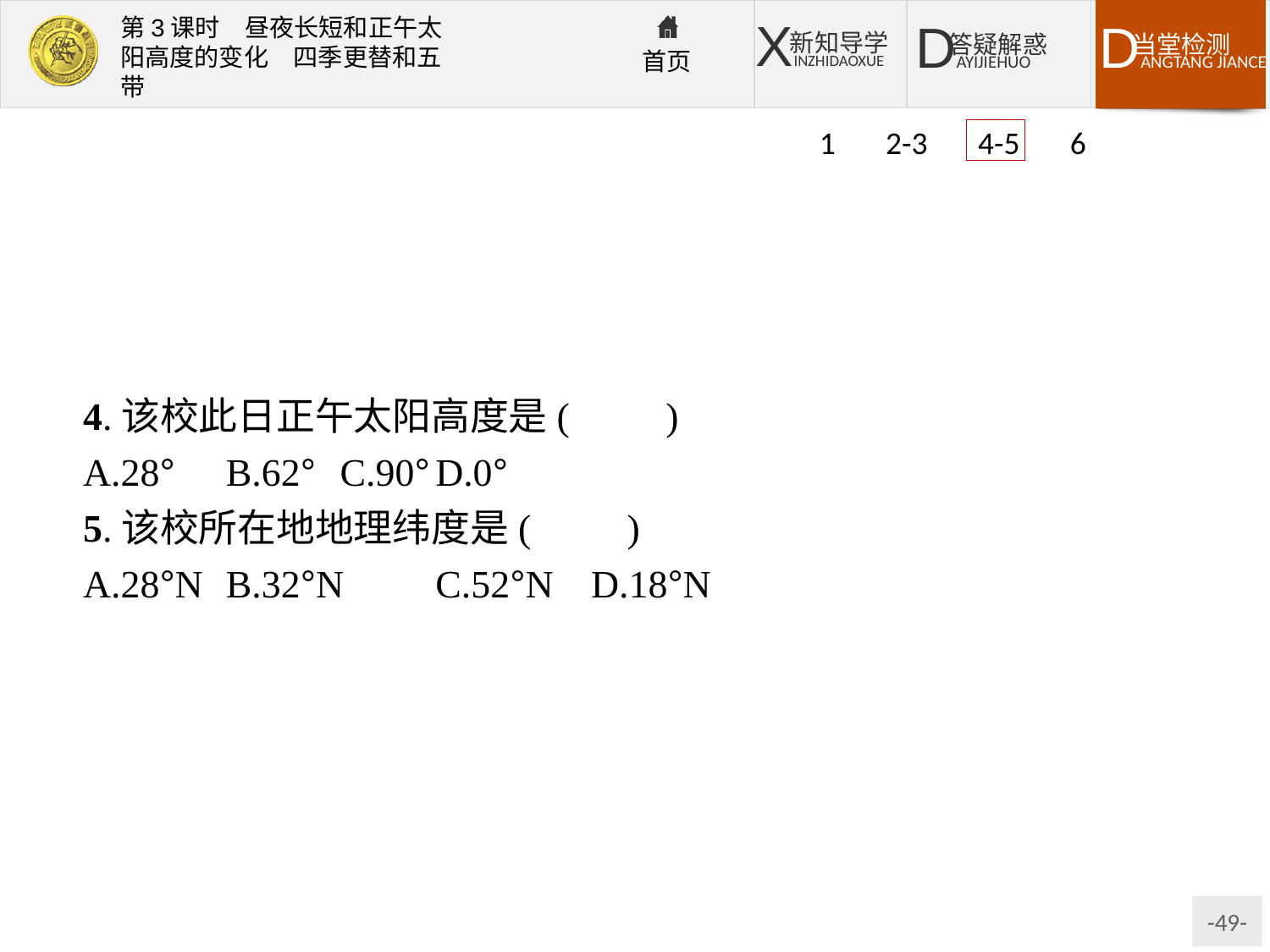

1       2-3       4-5       6

4.该校此日正午太阳高度是(　　)
A.28°	B.62°	C.90°	D.0°
5.该校所在地地理纬度是(　　)
A.28°N	B.32°N	C.52°N	D.18°N